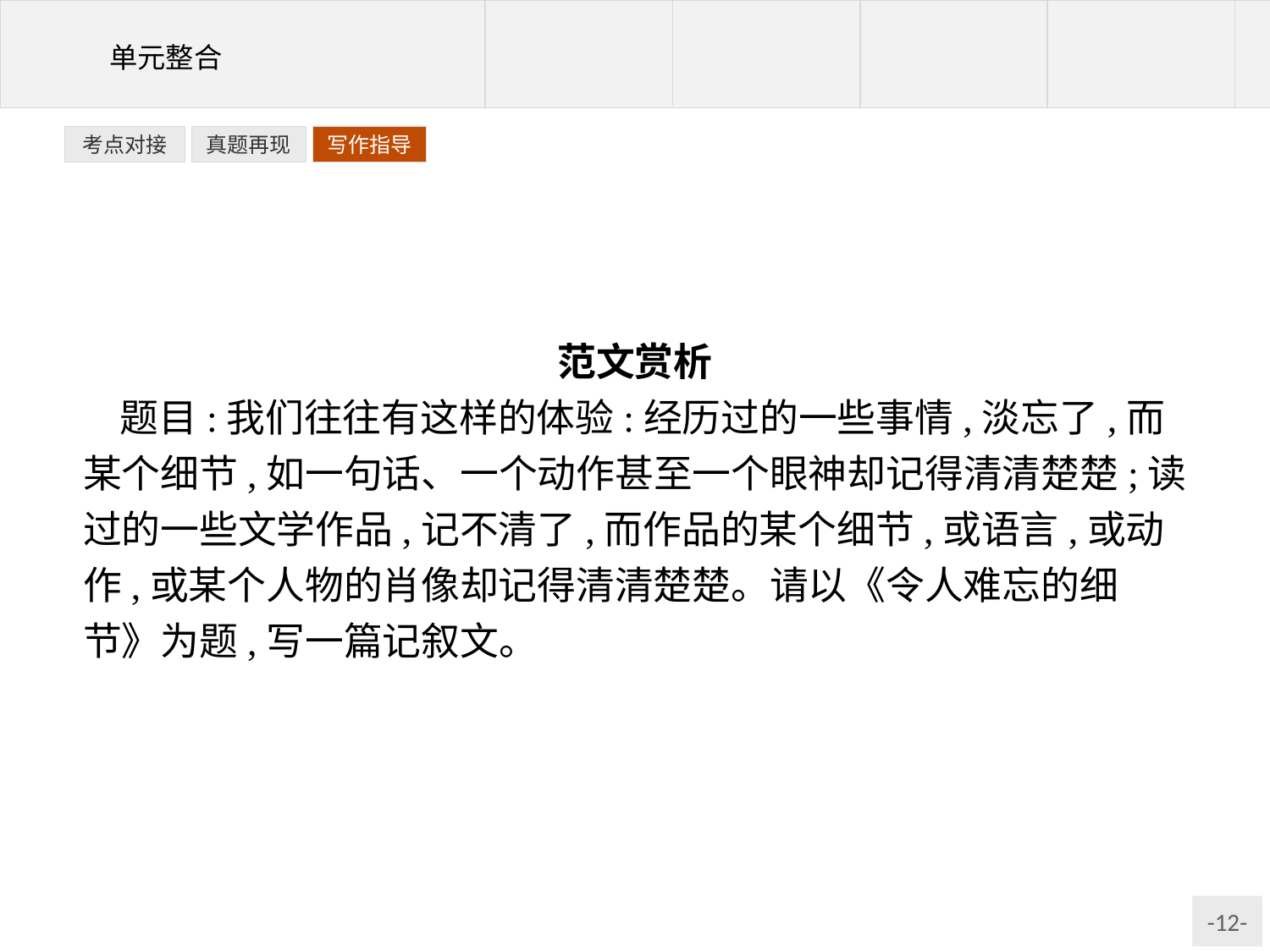

写作指导
考点对接
真题再现
范文赏析
题目:我们往往有这样的体验:经历过的一些事情,淡忘了,而某个细节,如一句话、一个动作甚至一个眼神却记得清清楚楚;读过的一些文学作品,记不清了,而作品的某个细节,或语言,或动作,或某个人物的肖像却记得清清楚楚。请以《令人难忘的细节》为题,写一篇记叙文。